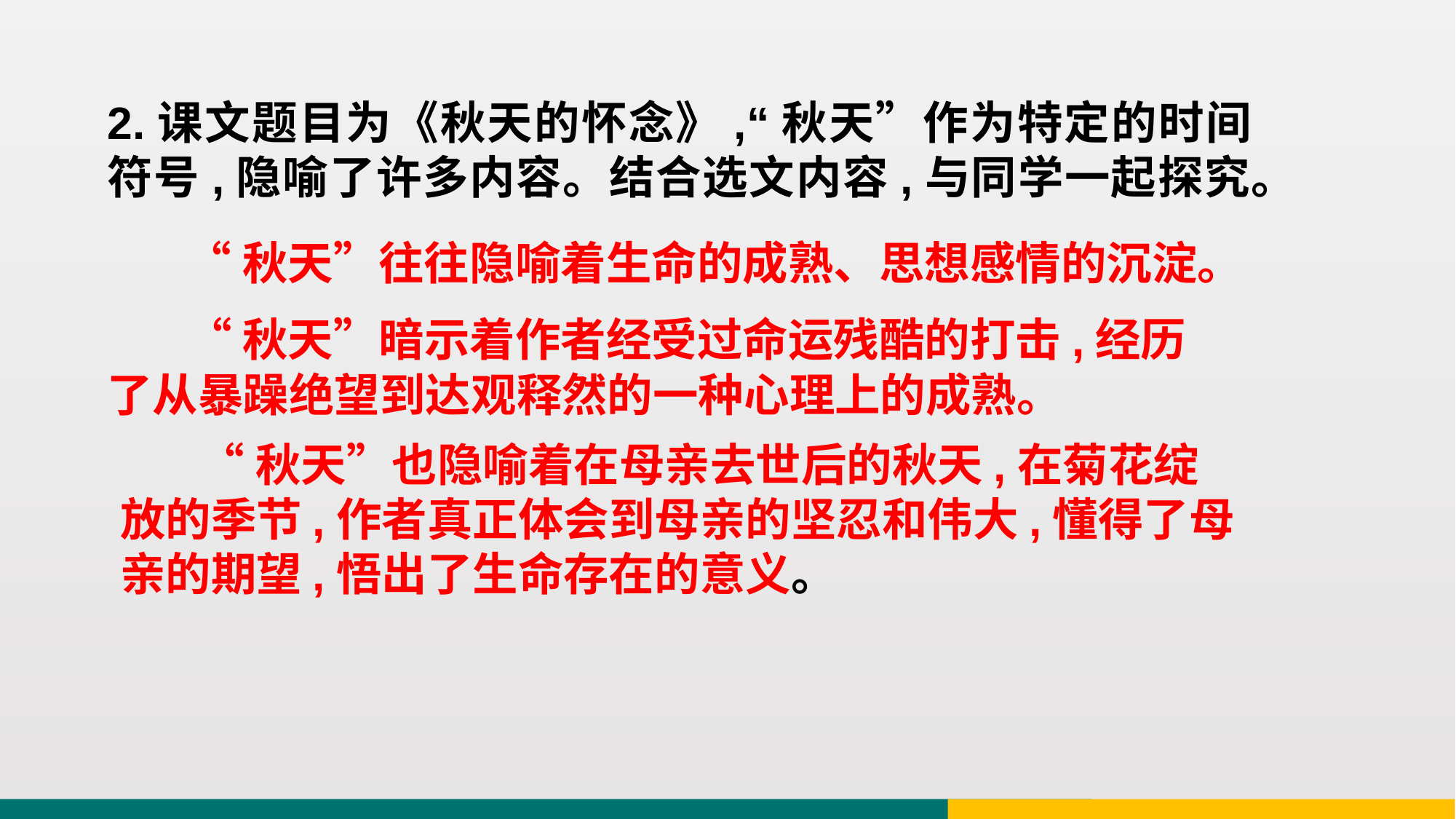

2.课文题目为《秋天的怀念》,“秋天”作为特定的时间符号,隐喻了许多内容。结合选文内容,与同学一起探究。
        “秋天”往往隐喻着生命的成熟、思想感情的沉淀。
        “秋天”暗示着作者经受过命运残酷的打击,经历了从暴躁绝望到达观释然的一种心理上的成熟。
        “秋天”也隐喻着在母亲去世后的秋天,在菊花绽放的季节,作者真正体会到母亲的坚忍和伟大,懂得了母亲的期望,悟出了生命存在的意义。